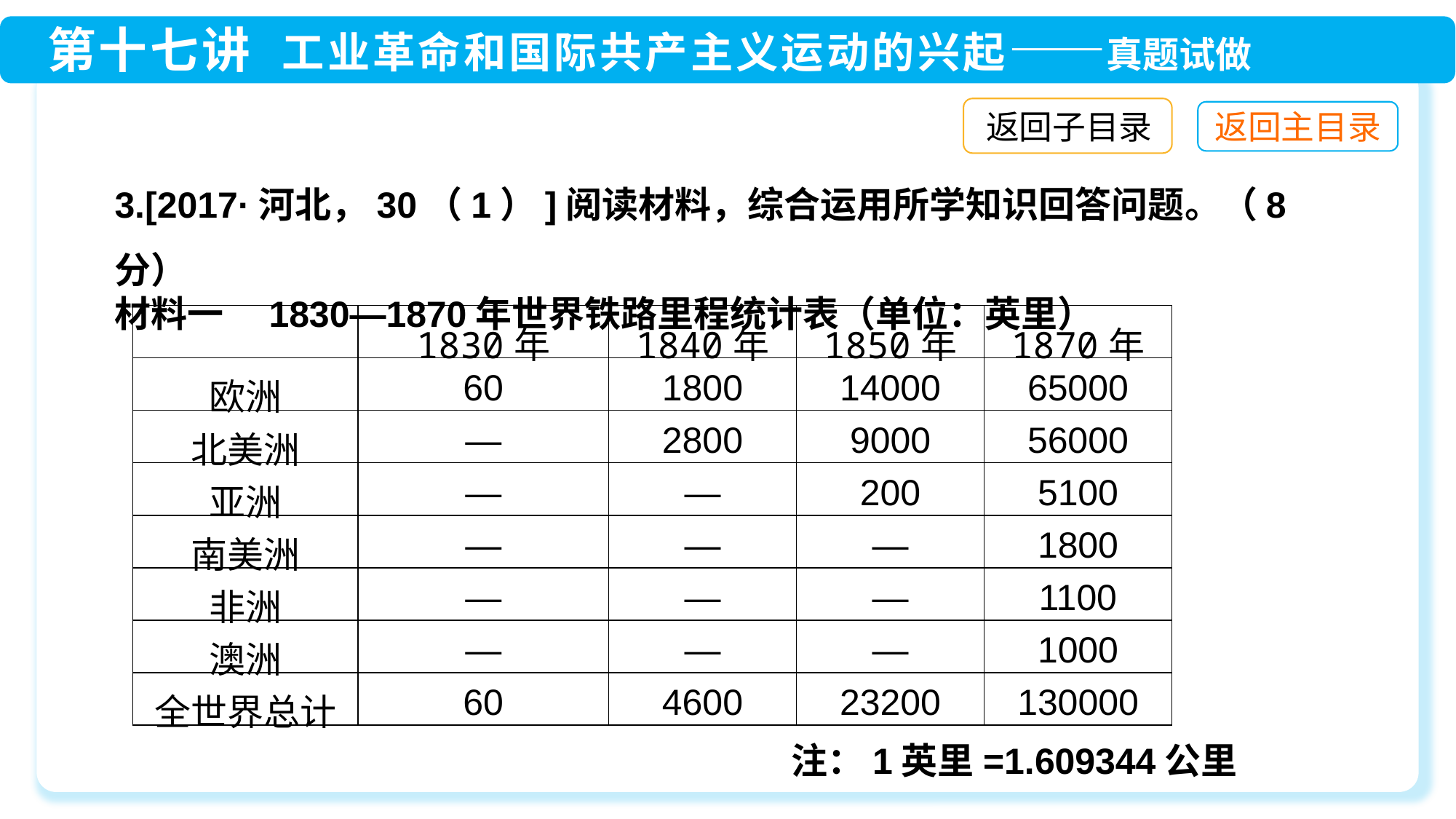

返回子目录
3.[2017·河北，30（1）]阅读材料，综合运用所学知识回答问题。（8分）
材料一　1830—1870年世界铁路里程统计表（单位：英里）
|  | 1830年 | 1840年 | 1850年 | 1870年 |
| --- | --- | --- | --- | --- |
| 欧洲 | 60 | 1800 | 14000 | 65000 |
| 北美洲 | — | 2800 | 9000 | 56000 |
| 亚洲 | — | — | 200 | 5100 |
| 南美洲 | — | — | — | 1800 |
| 非洲 | — | — | — | 1100 |
| 澳洲 | — | — | — | 1000 |
| 全世界总计 | 60 | 4600 | 23200 | 130000 |

　　	注：1英里=1.609344公里